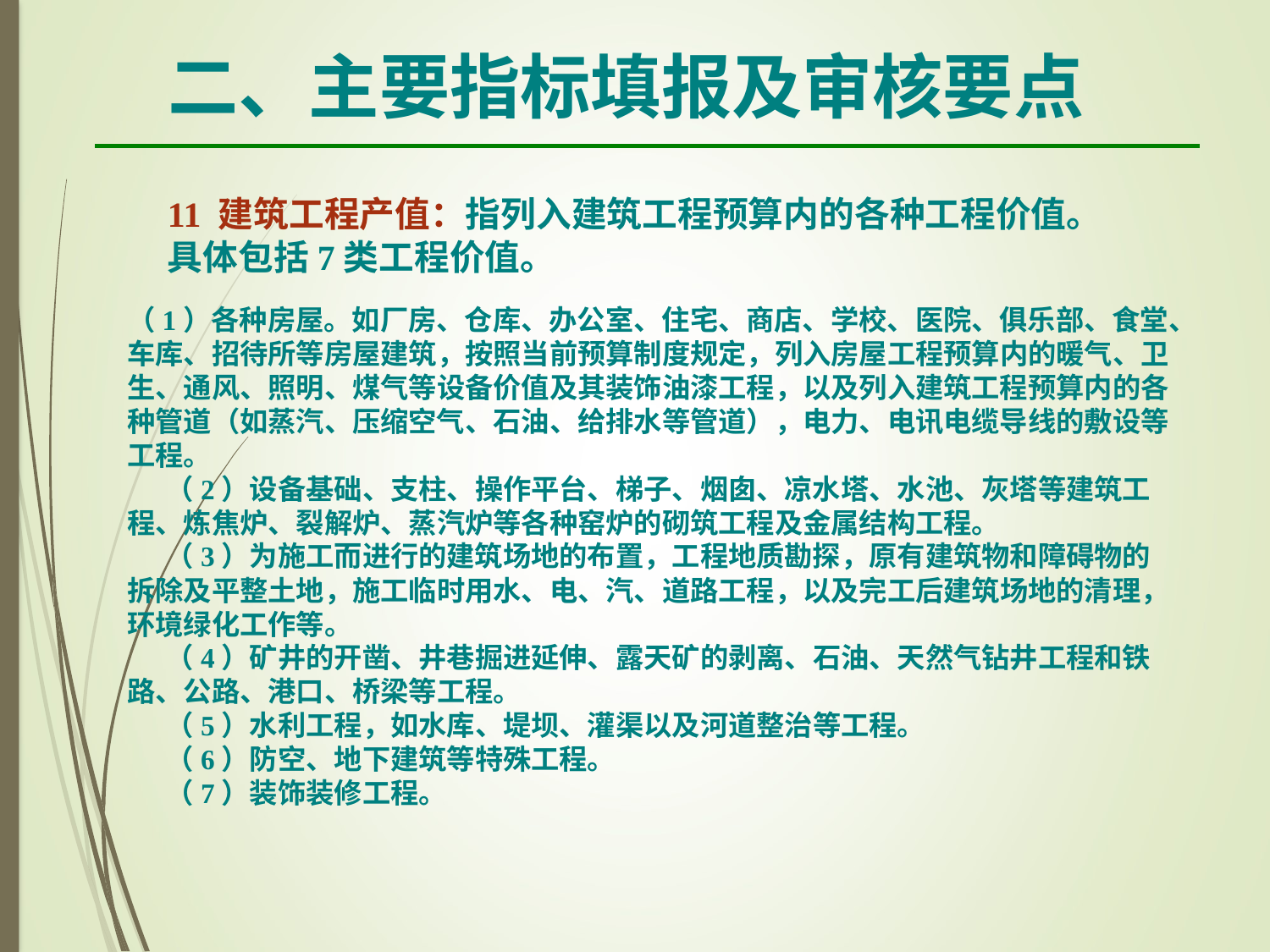

二、主要指标填报及审核要点
11 建筑工程产值：指列入建筑工程预算内的各种工程价值。
具体包括7类工程价值。

（1）各种房屋。如厂房、仓库、办公室、住宅、商店、学校、医院、俱乐部、食堂、车库、招待所等房屋建筑，按照当前预算制度规定，列入房屋工程预算内的暖气、卫生、通风、照明、煤气等设备价值及其装饰油漆工程，以及列入建筑工程预算内的各种管道（如蒸汽、压缩空气、石油、给排水等管道），电力、电讯电缆导线的敷设等工程。
     （2）设备基础、支柱、操作平台、梯子、烟囱、凉水塔、水池、灰塔等建筑工程、炼焦炉、裂解炉、蒸汽炉等各种窑炉的砌筑工程及金属结构工程。
     （3）为施工而进行的建筑场地的布置，工程地质勘探，原有建筑物和障碍物的拆除及平整土地，施工临时用水、电、汽、道路工程，以及完工后建筑场地的清理，环境绿化工作等。
     （4）矿井的开凿、井巷掘进延伸、露天矿的剥离、石油、天然气钻井工程和铁路、公路、港口、桥梁等工程。
     （5）水利工程，如水库、堤坝、灌渠以及河道整治等工程。
     （6）防空、地下建筑等特殊工程。
     （7）装饰装修工程。